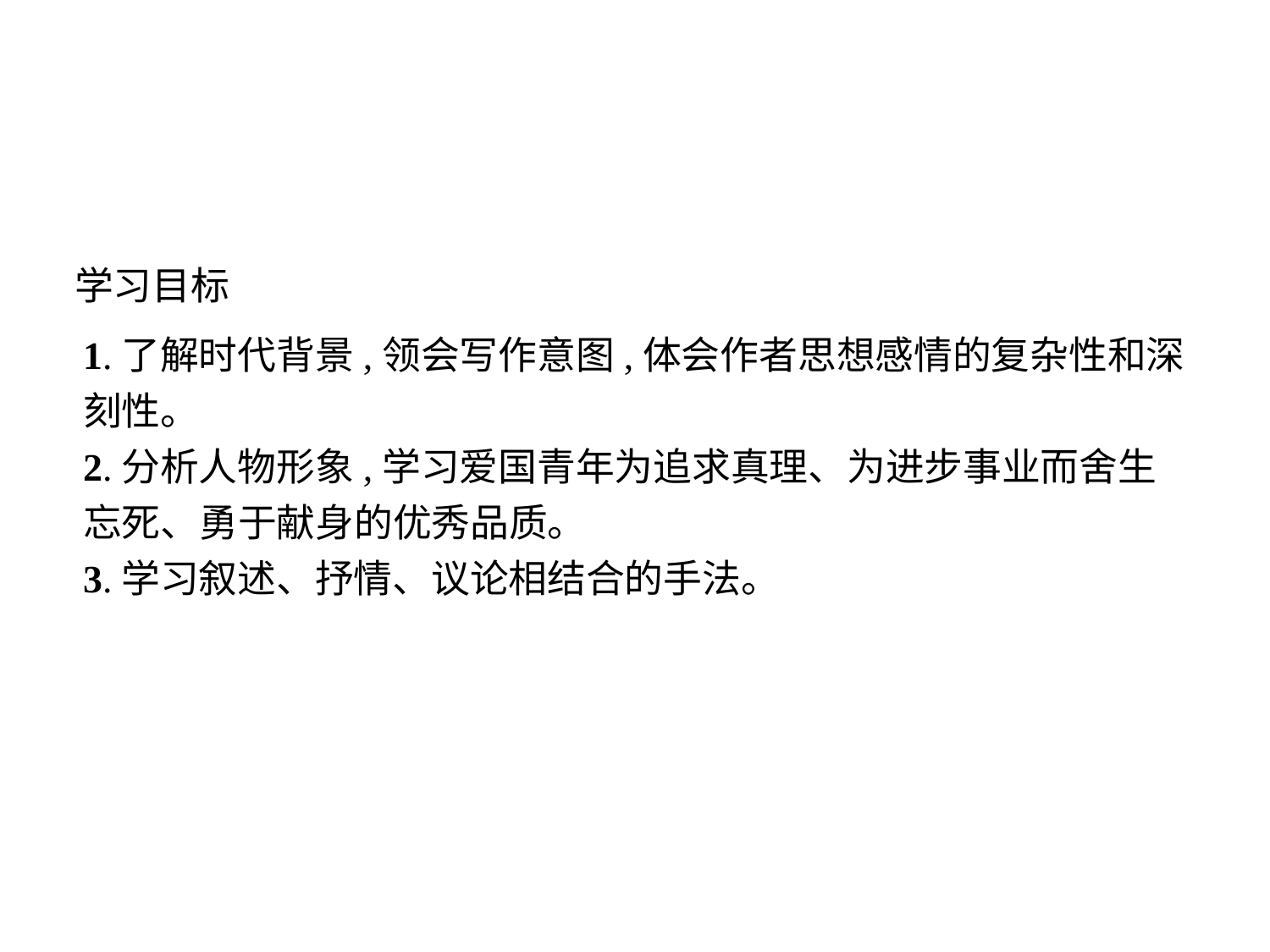

学习目标
1.了解时代背景,领会写作意图,体会作者思想感情的复杂性和深刻性。
2.分析人物形象,学习爱国青年为追求真理、为进步事业而舍生忘死、勇于献身的优秀品质。
3.学习叙述、抒情、议论相结合的手法。